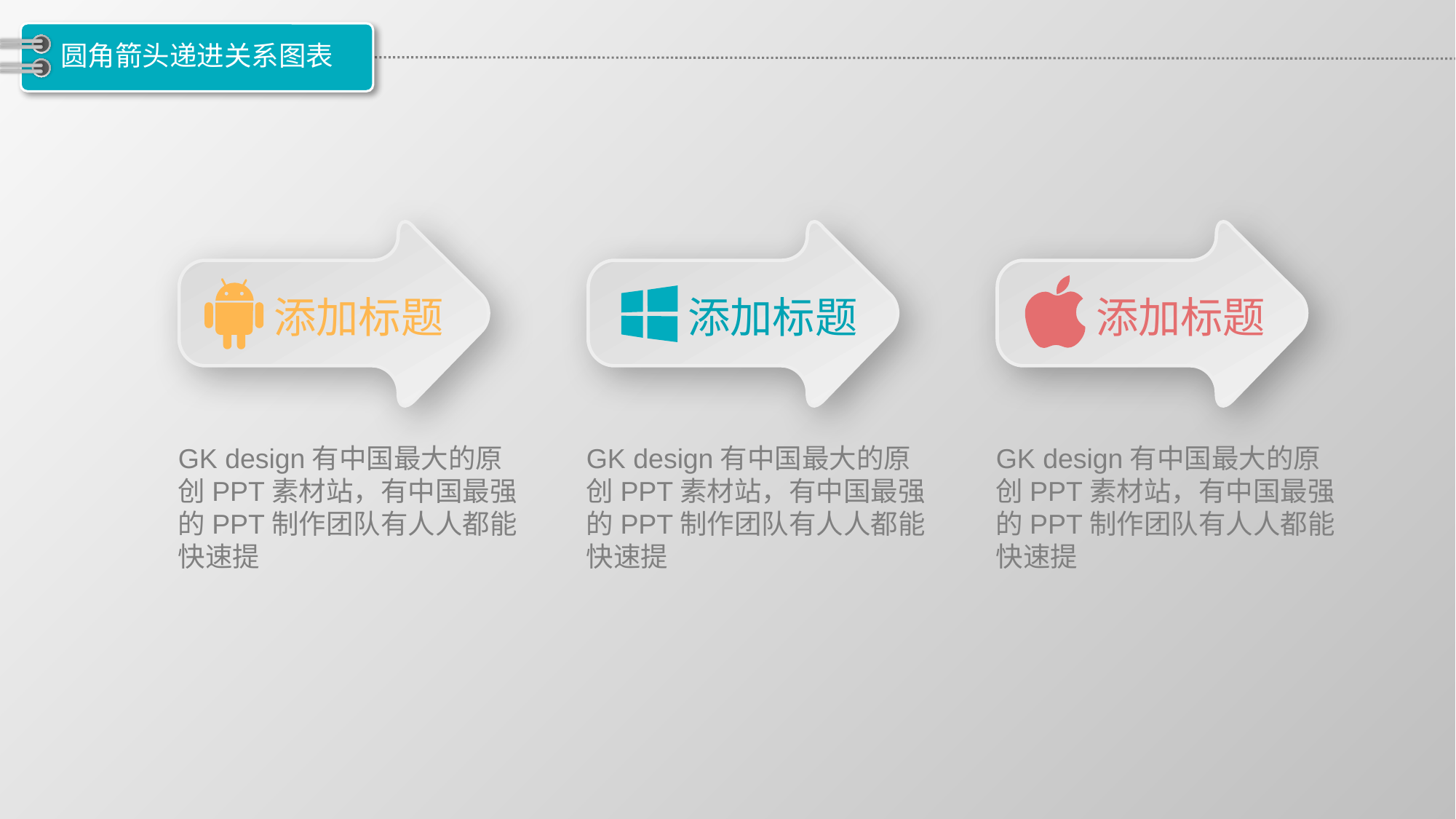

# 圆角箭头递进关系图表

添加标题
添加标题
添加标题
GK design有中国最大的原创PPT素材站，有中国最强的PPT制作团队有人人都能快速提
GK design有中国最大的原创PPT素材站，有中国最强的PPT制作团队有人人都能快速提
GK design有中国最大的原创PPT素材站，有中国最强的PPT制作团队有人人都能快速提